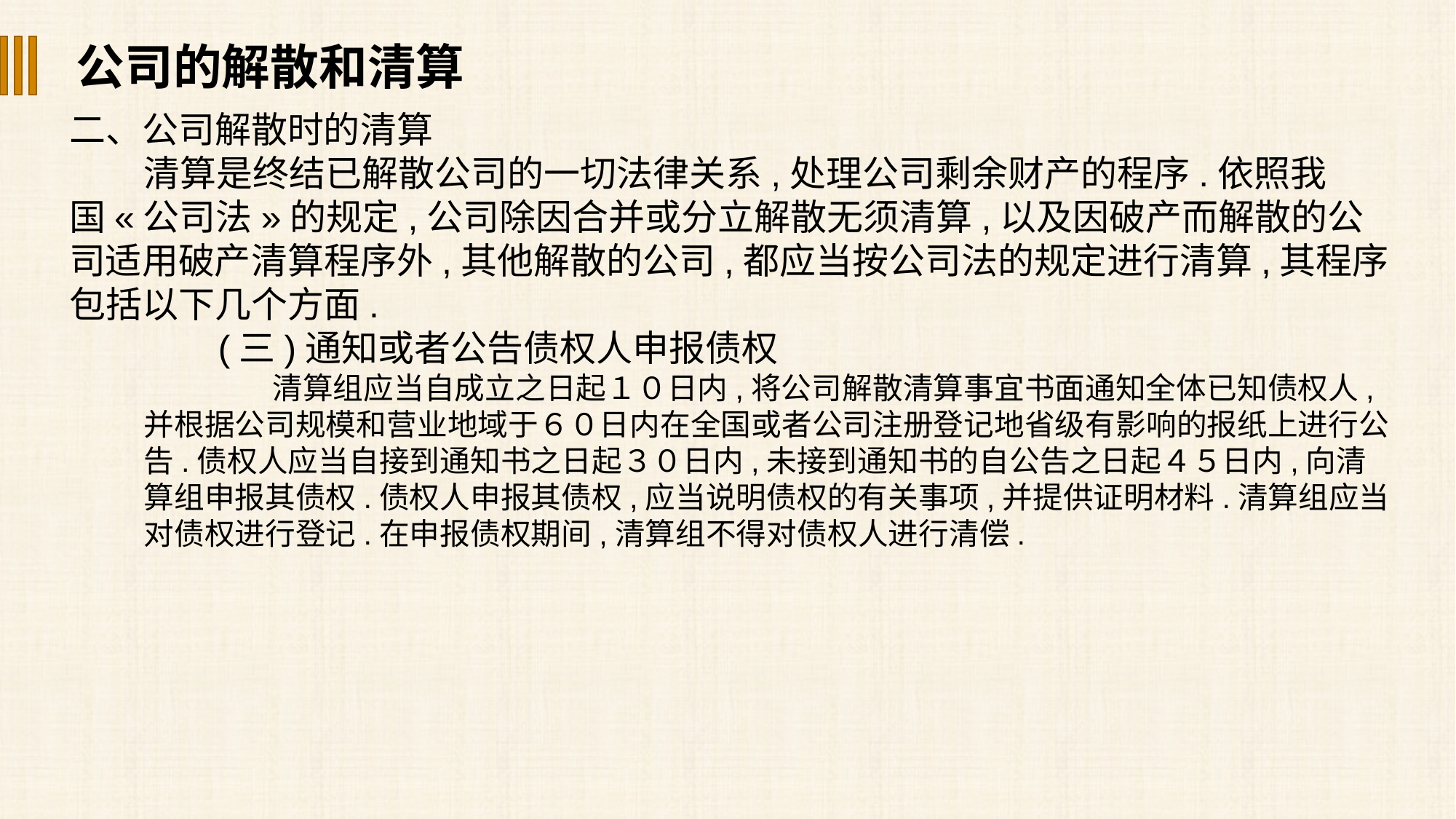

公司的解散和清算

二、公司解散时的清算
清算是终结已解散公司的一切法律关系,处理公司剩余财产的程序.依照我国«公司法»的规定,公司除因合并或分立解散无须清算,以及因破产而解散的公司适用破产清算程序外,其他解散的公司,都应当按公司法的规定进行清算,其程序包括以下几个方面.
(三)通知或者公告债权人申报债权
       清算组应当自成立之日起１０日内,将公司解散清算事宜书面通知全体已知债权人,并根据公司规模和营业地域于６０日内在全国或者公司注册登记地省级有影响的报纸上进行公告.债权人应当自接到通知书之日起３０日内,未接到通知书的自公告之日起４５日内,向清算组申报其债权.债权人申报其债权,应当说明债权的有关事项,并提供证明材料.清算组应当对债权进行登记.在申报债权期间,清算组不得对债权人进行清偿.